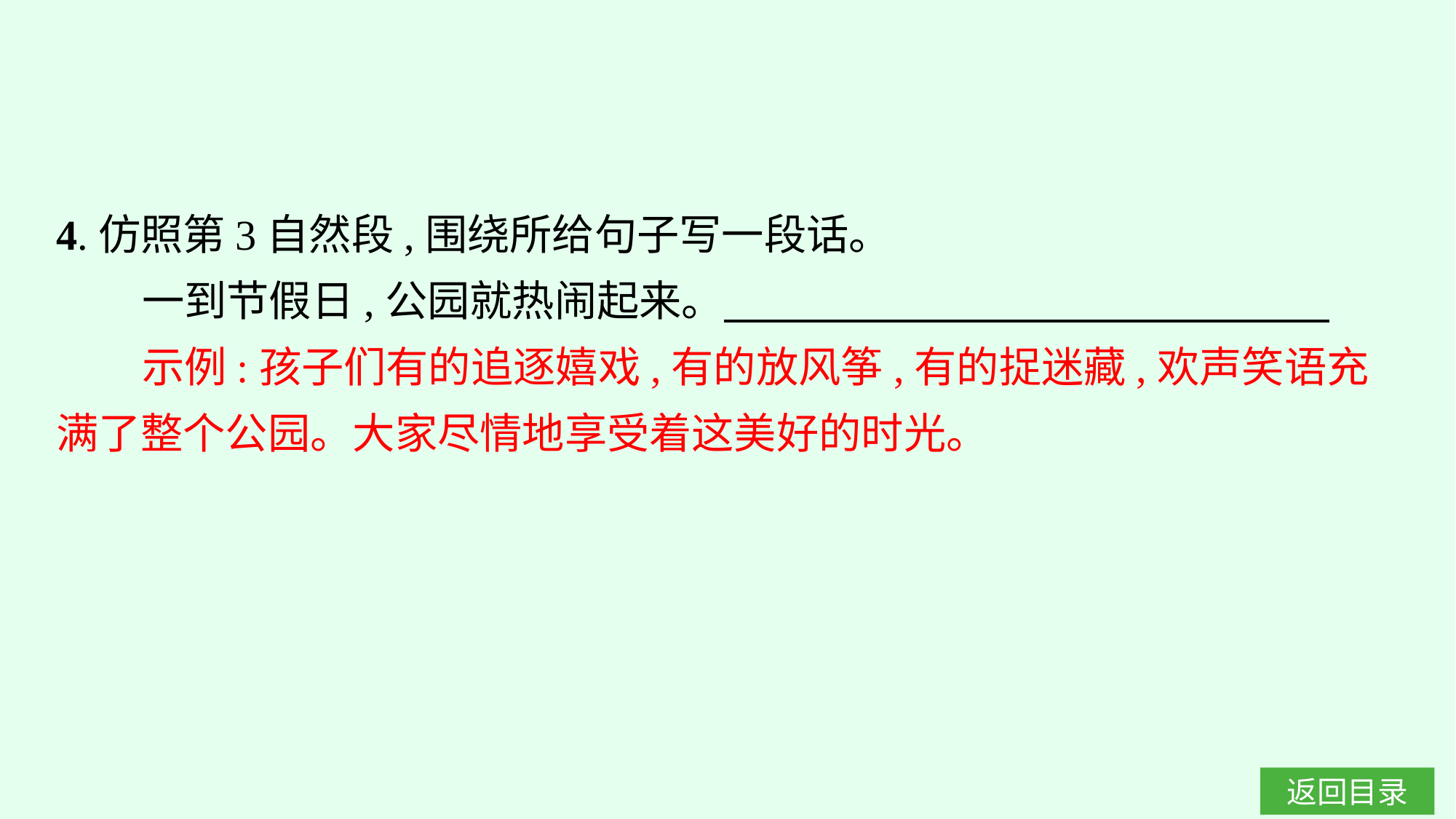

4.仿照第3自然段,围绕所给句子写一段话。
一到节假日,公园就热闹起来。
示例:孩子们有的追逐嬉戏,有的放风筝,有的捉迷藏,欢声笑语充满了整个公园。大家尽情地享受着这美好的时光。